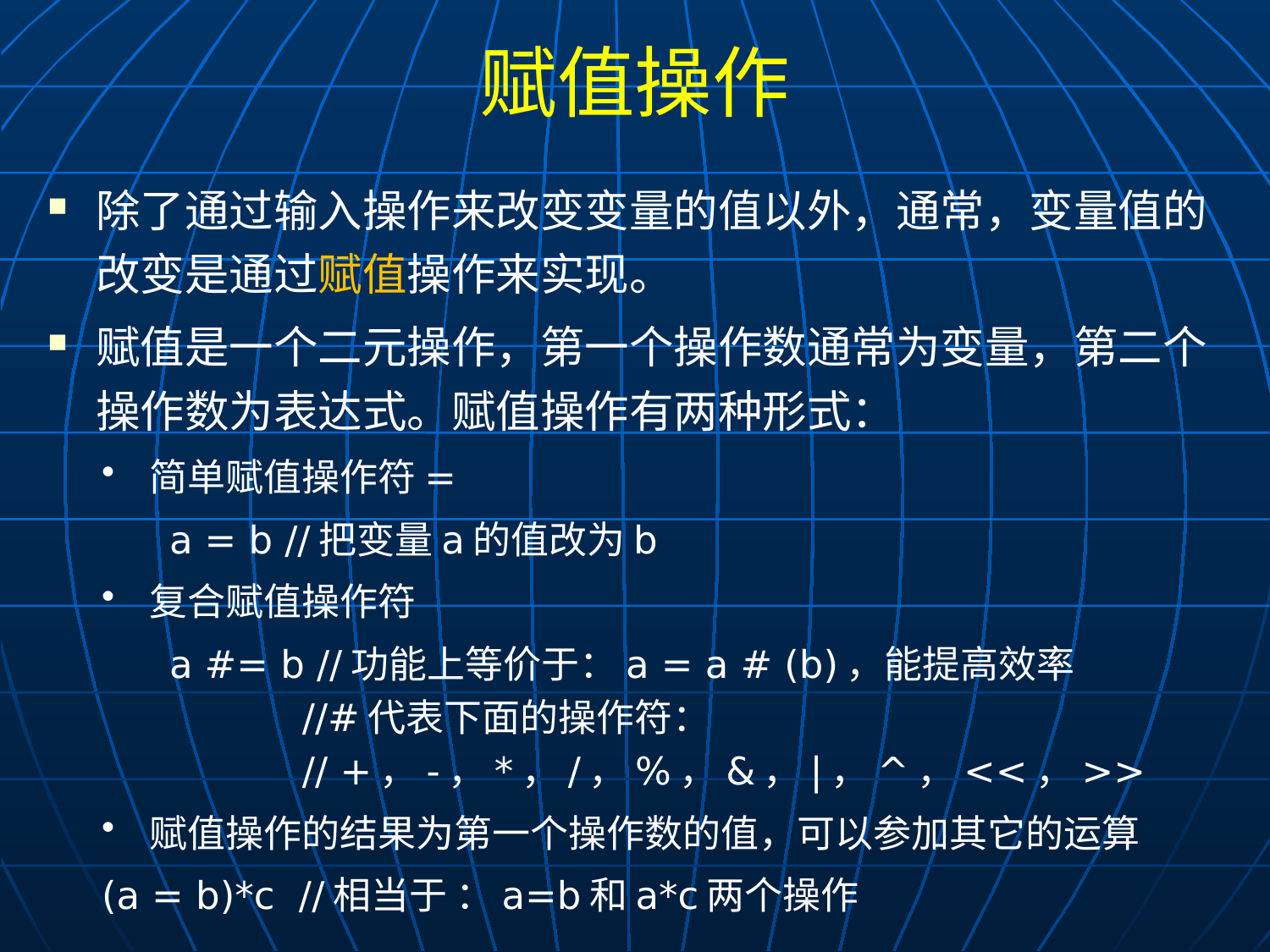

# 赋值操作
除了通过输入操作来改变变量的值以外，通常，变量值的改变是通过赋值操作来实现。
赋值是一个二元操作，第一个操作数通常为变量，第二个操作数为表达式。赋值操作有两种形式：
简单赋值操作符=
 	a = b //把变量a的值改为b
复合赋值操作符
  	a #= b //功能上等价于：a = a # (b)，能提高效率
		           //#代表下面的操作符：
		           // +，-，*，/，%，&，|，^，<<，>>
赋值操作的结果为第一个操作数的值，可以参加其它的运算
	(a = b)*c  //相当于 ：a=b和a*c两个操作